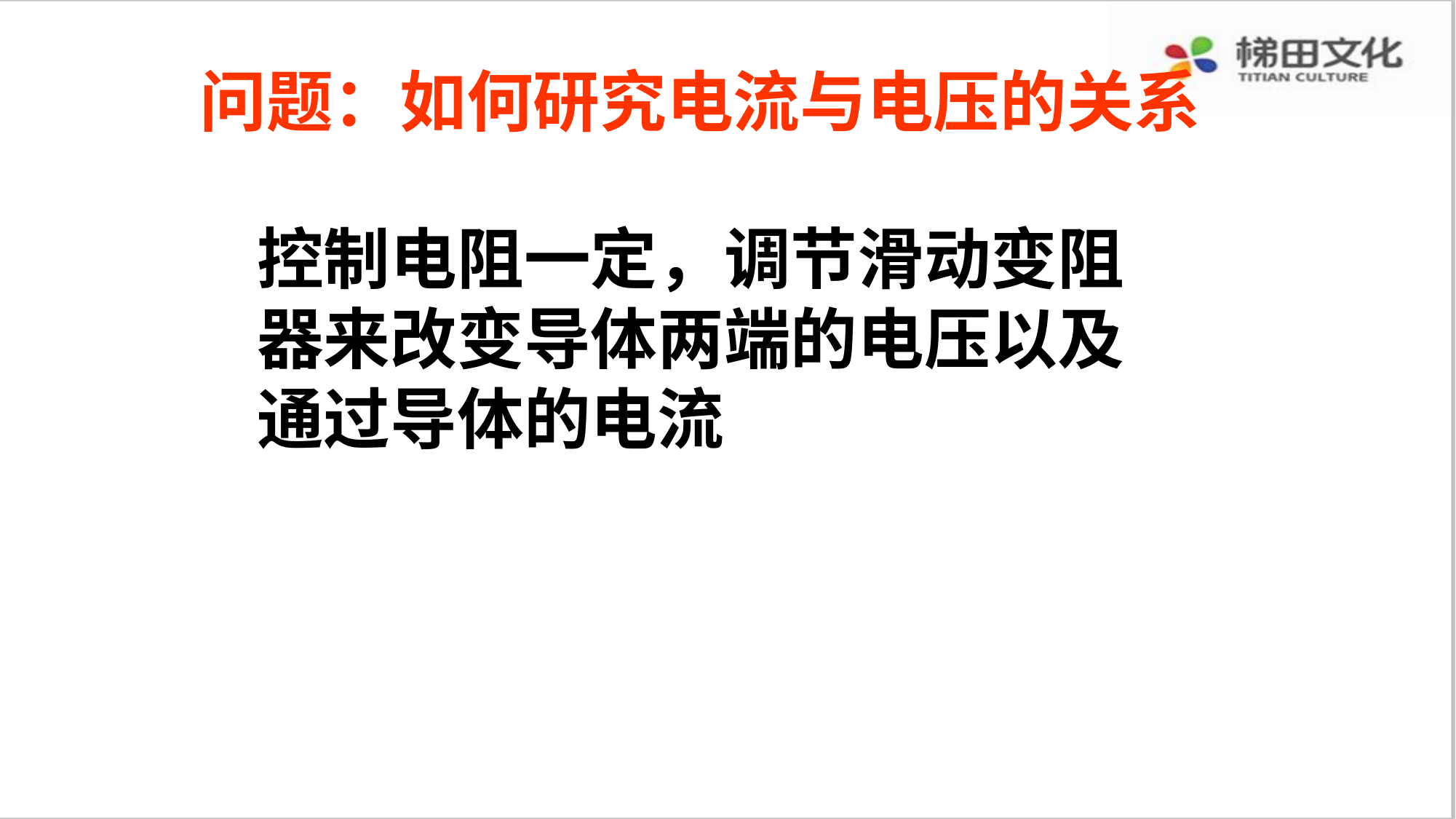

# 问题：如何研究电流与电压的关系
控制电阻一定，调节滑动变阻器来改变导体两端的电压以及通过导体的电流